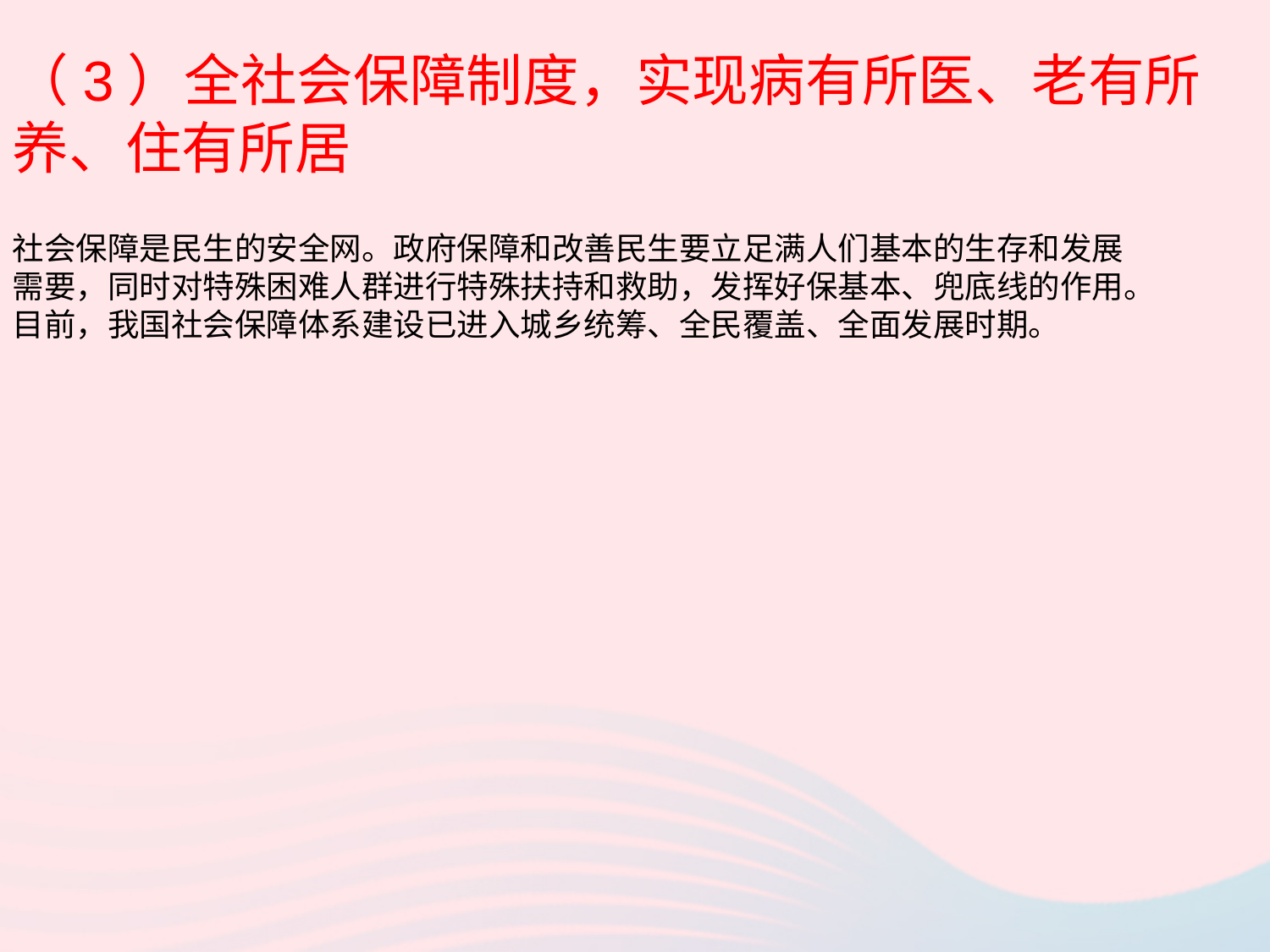

（3）全社会保障制度，实现病有所医、老有所养、住有所居
社会保障是民生的安全网。政府保障和改善民生要立足满人们基本的生存和发展需要，同时对特殊困难人群进行特殊扶持和救助，发挥好保基本、兜底线的作用。目前，我国社会保障体系建设已进入城乡统筹、全民覆盖、全面发展时期。